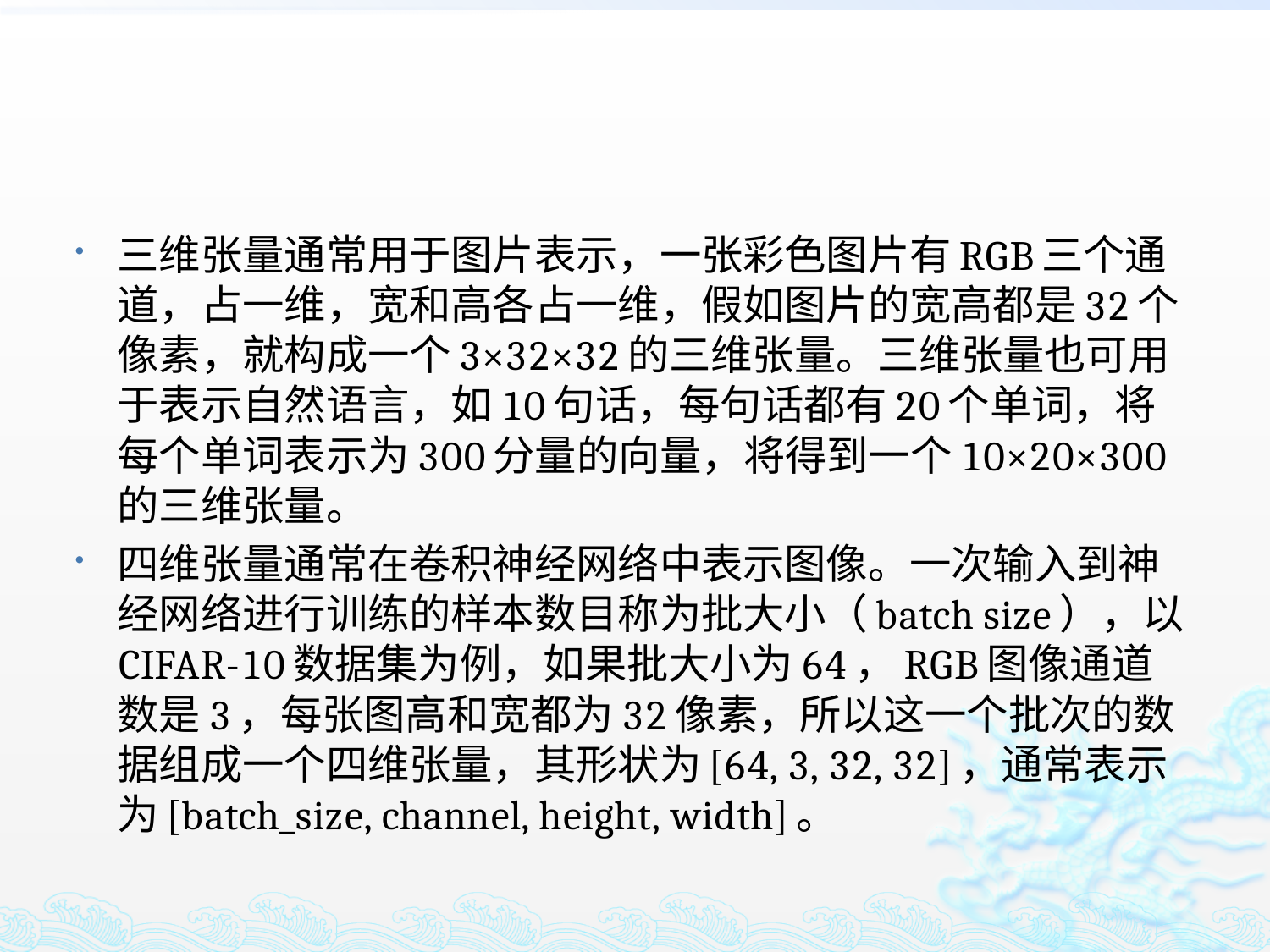

#
三维张量通常用于图片表示，一张彩色图片有RGB三个通道，占一维，宽和高各占一维，假如图片的宽高都是32个像素，就构成一个3×32×32的三维张量。三维张量也可用于表示自然语言，如10句话，每句话都有20个单词，将每个单词表示为300分量的向量，将得到一个10×20×300的三维张量。
四维张量通常在卷积神经网络中表示图像。一次输入到神经网络进行训练的样本数目称为批大小（batch size），以CIFAR-10数据集为例，如果批大小为64，RGB图像通道数是3，每张图高和宽都为32像素，所以这一个批次的数据组成一个四维张量，其形状为[64, 3, 32, 32]，通常表示为[batch_size, channel, height, width]。